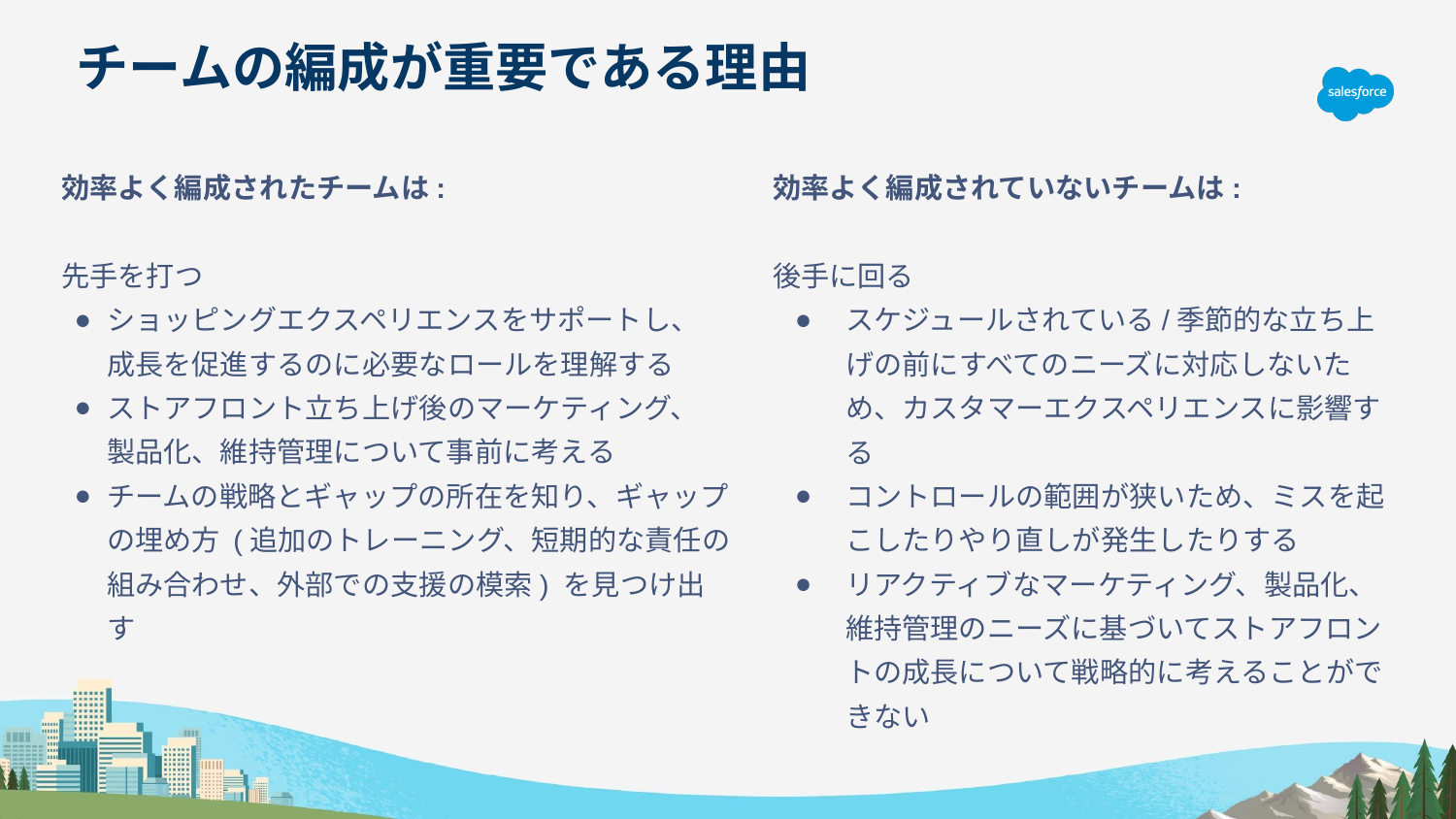

チームの編成が重要である理由
効率よく編成されたチームは:

先手を打つ
ショッピングエクスペリエンスをサポートし、
成長を促進するのに必要なロールを理解する
ストアフロント立ち上げ後のマーケティング、
製品化、維持管理について事前に考える
チームの戦略とギャップの所在を知り、ギャップの埋め方 (追加のトレーニング、短期的な責任の組み合わせ、外部での支援の模索) を見つけ出す
効率よく編成されていないチームは:

後手に回る
スケジュールされている/季節的な立ち上げの前にすべてのニーズに対応しないため、カスタマーエクスペリエンスに影響する
コントロールの範囲が狭いため、ミスを起こしたりやり直しが発生したりする
リアクティブなマーケティング、製品化、維持管理のニーズに基づいてストアフロントの成長について戦略的に考えることができない